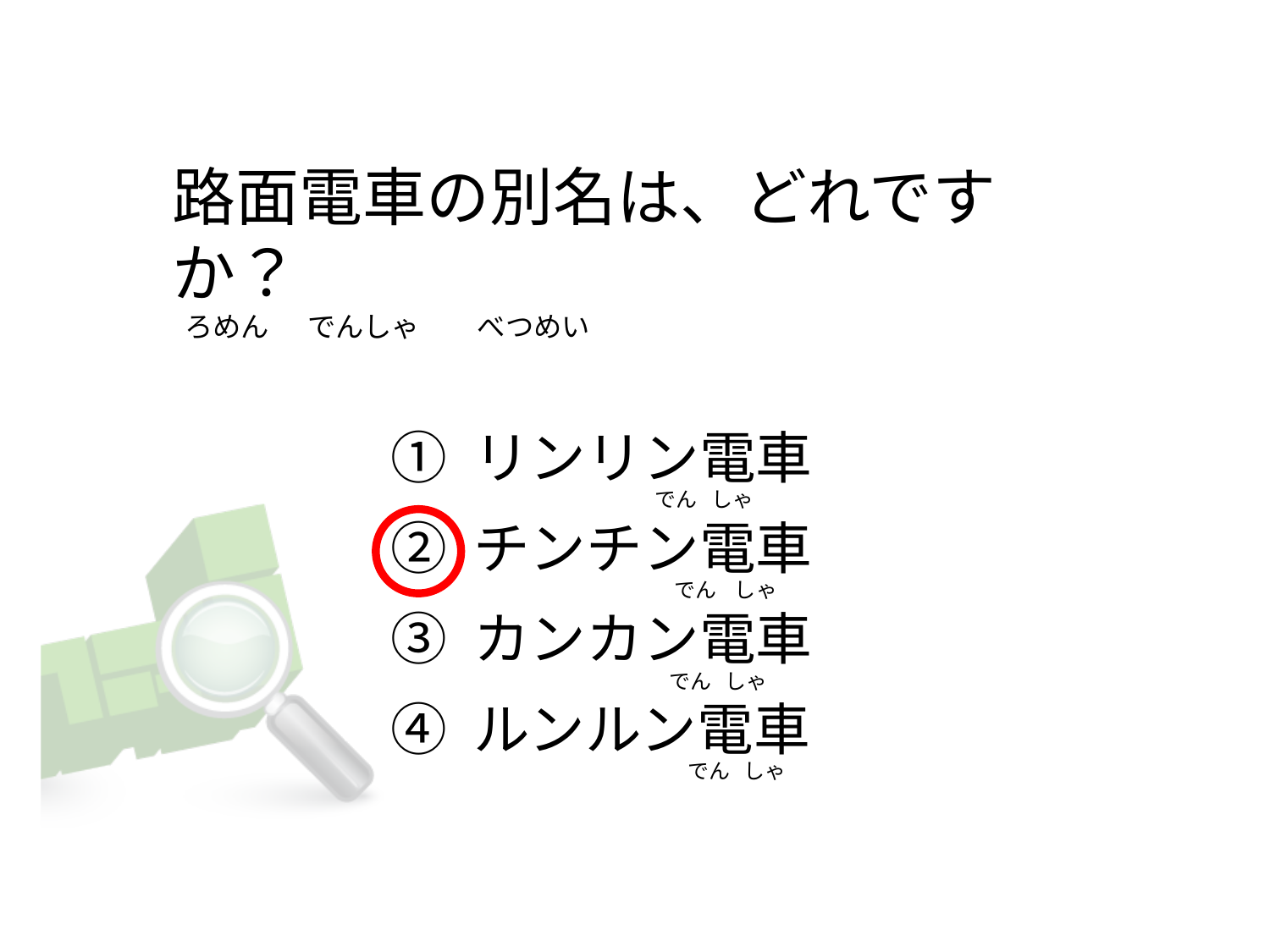

# 路面電車の別名は、どれですか？   ろめん      でんしゃ         べつめい
① リンリン電車
② チンチン電車
③ カンカン電車
④ ルンルン電車
                                      でん   しゃ

                                          でん    しゃ
                                         でん   しゃ
                                             でん   しゃ